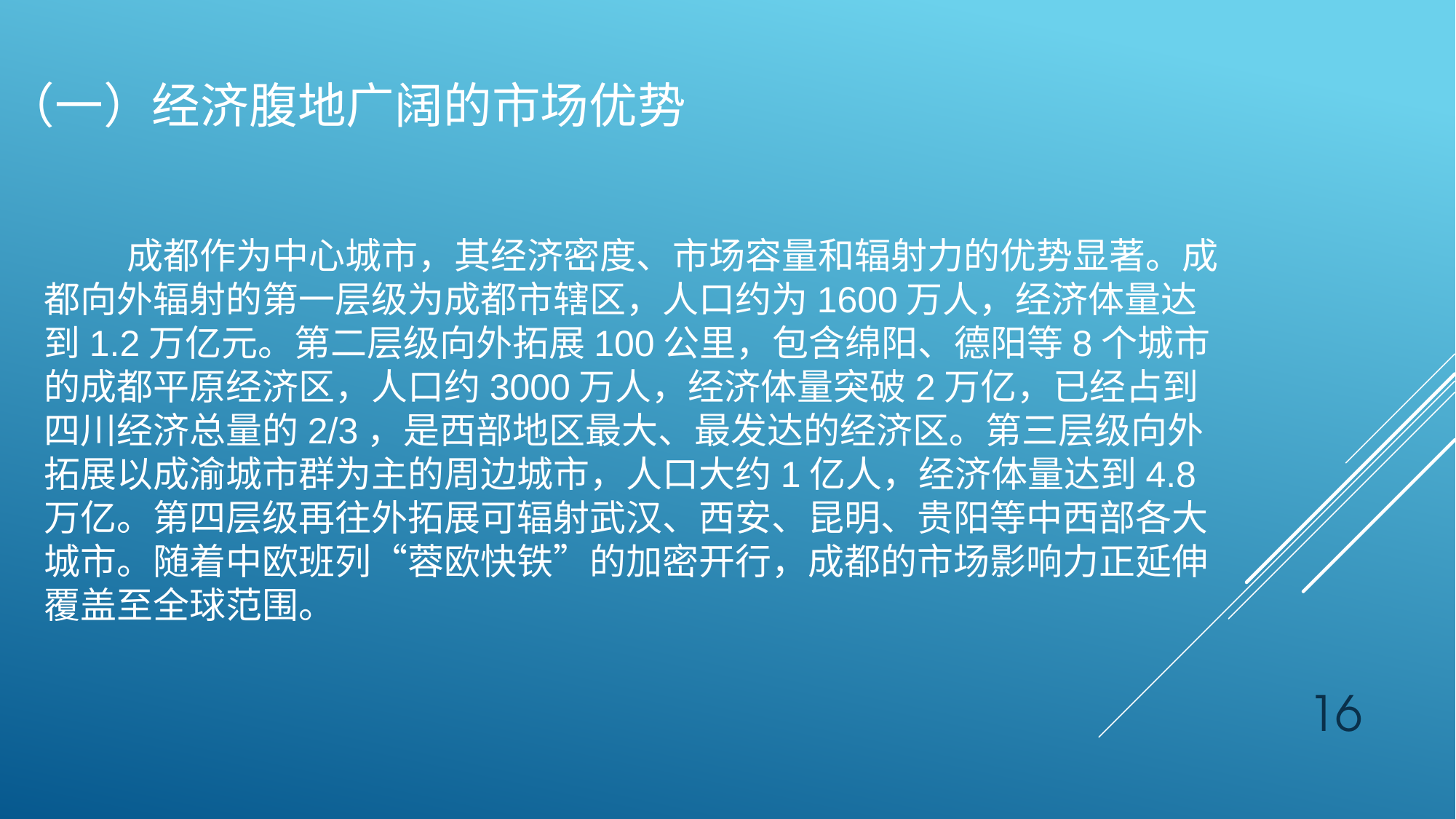

# （一）经济腹地广阔的市场优势
         成都作为中心城市，其经济密度、市场容量和辐射力的优势显著。成都向外辐射的第一层级为成都市辖区，人口约为1600万人，经济体量达到1.2万亿元。第二层级向外拓展100公里，包含绵阳、德阳等8个城市的成都平原经济区，人口约3000万人，经济体量突破2万亿，已经占到四川经济总量的2/3，是西部地区最大、最发达的经济区。第三层级向外拓展以成渝城市群为主的周边城市，人口大约1亿人，经济体量达到4.8万亿。第四层级再往外拓展可辐射武汉、西安、昆明、贵阳等中西部各大城市。随着中欧班列“蓉欧快铁”的加密开行，成都的市场影响力正延伸覆盖至全球范围。
16